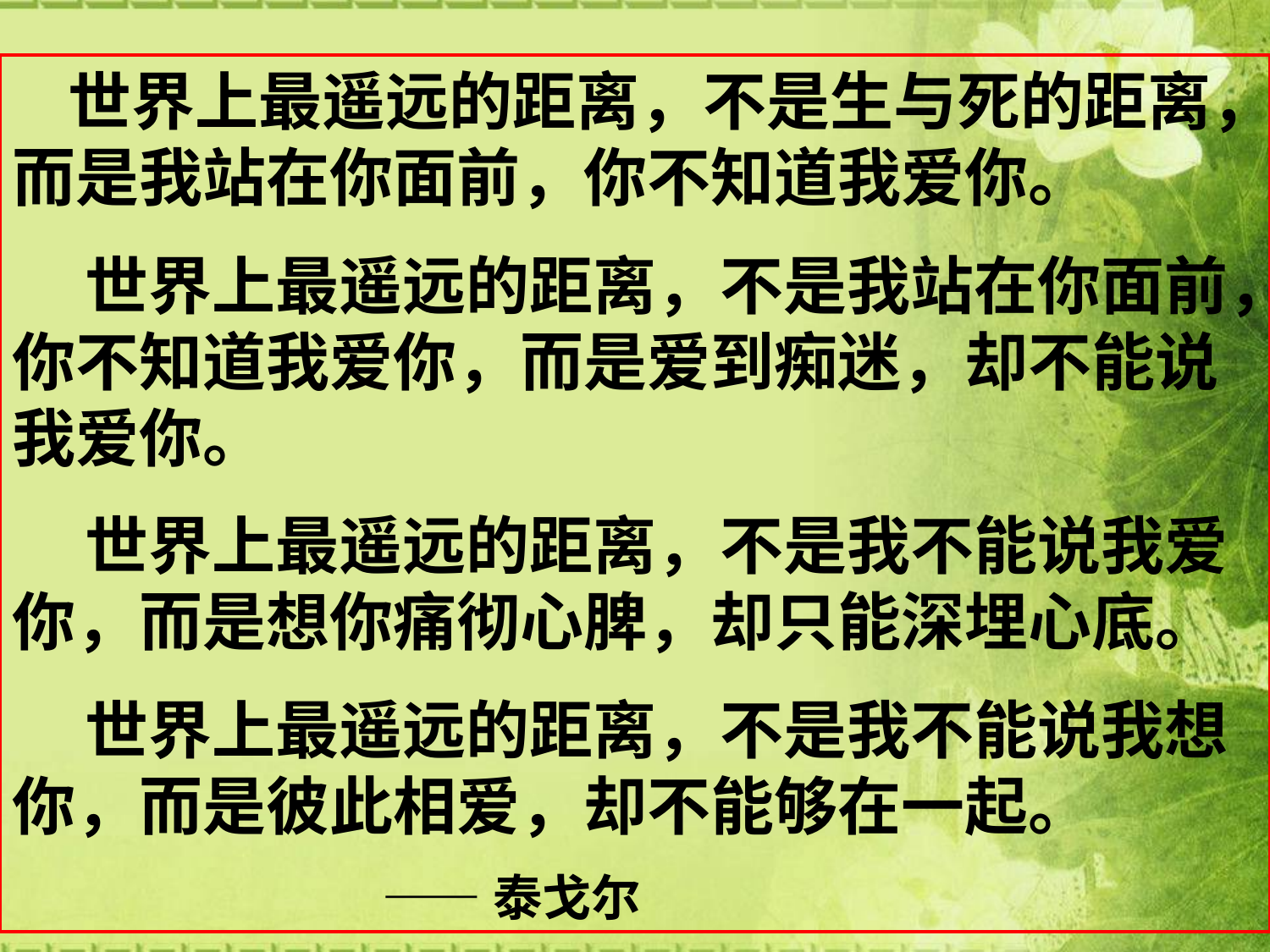

世界上最遥远的距离，不是生与死的距离，而是我站在你面前，你不知道我爱你。
    世界上最遥远的距离，不是我站在你面前，你不知道我爱你，而是爱到痴迷，却不能说我爱你。
    世界上最遥远的距离，不是我不能说我爱你，而是想你痛彻心脾，却只能深埋心底。
    世界上最遥远的距离，不是我不能说我想你，而是彼此相爱，却不能够在一起。
                                 ——泰戈尔